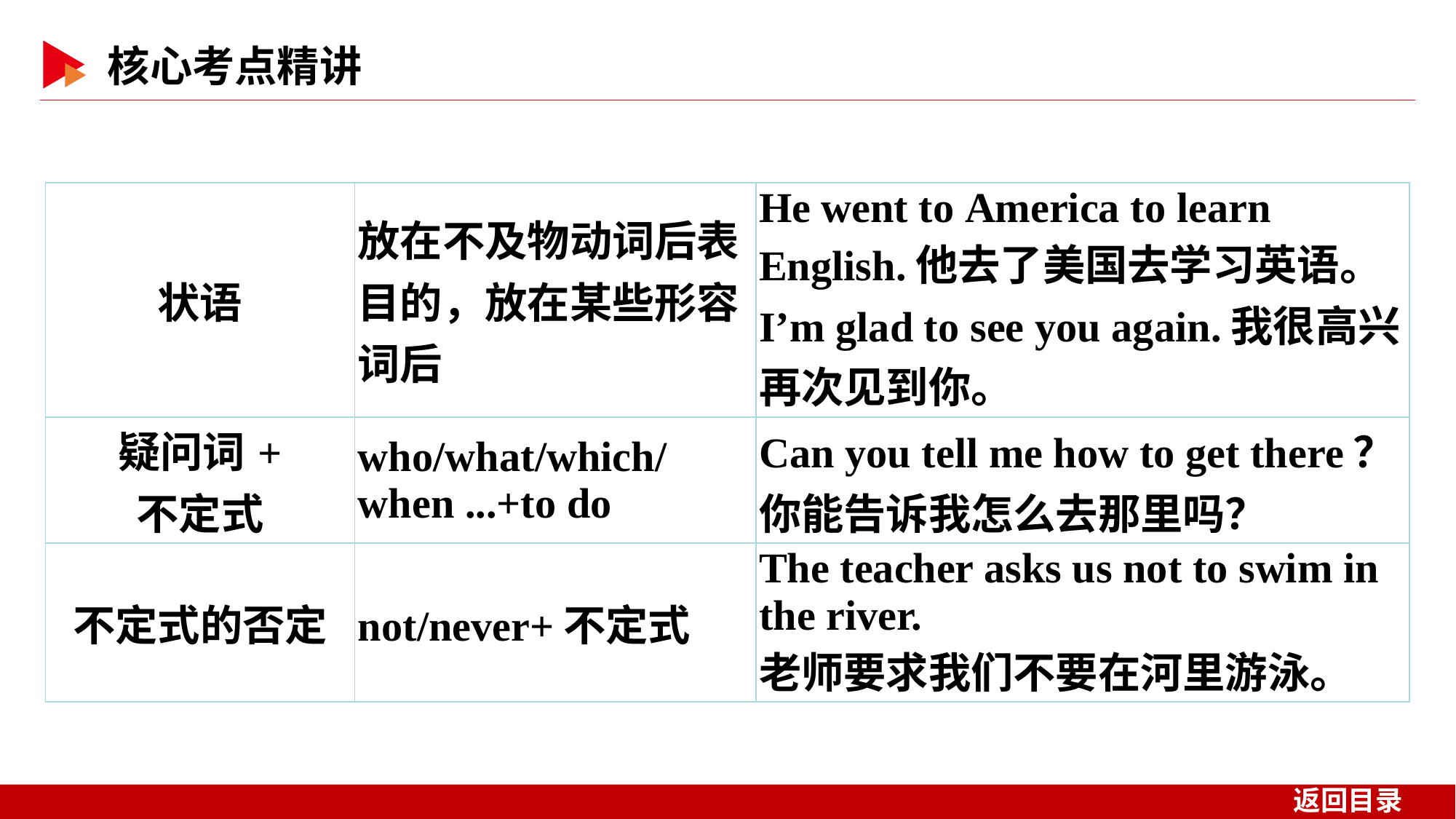

| 状语 | 放在不及物动词后表目的，放在某些形容词后 | He went to America to learn English.他去了美国去学习英语。 I’m glad to see you again.我很高兴再次见到你。 |
| --- | --- | --- |
| 疑问词+ 不定式 | who/what/which/when ...+to do | Can you tell me how to get there？你能告诉我怎么去那里吗？ |
| 不定式的否定 | not/never+不定式 | The teacher asks us not to swim in the river. 老师要求我们不要在河里游泳。 |